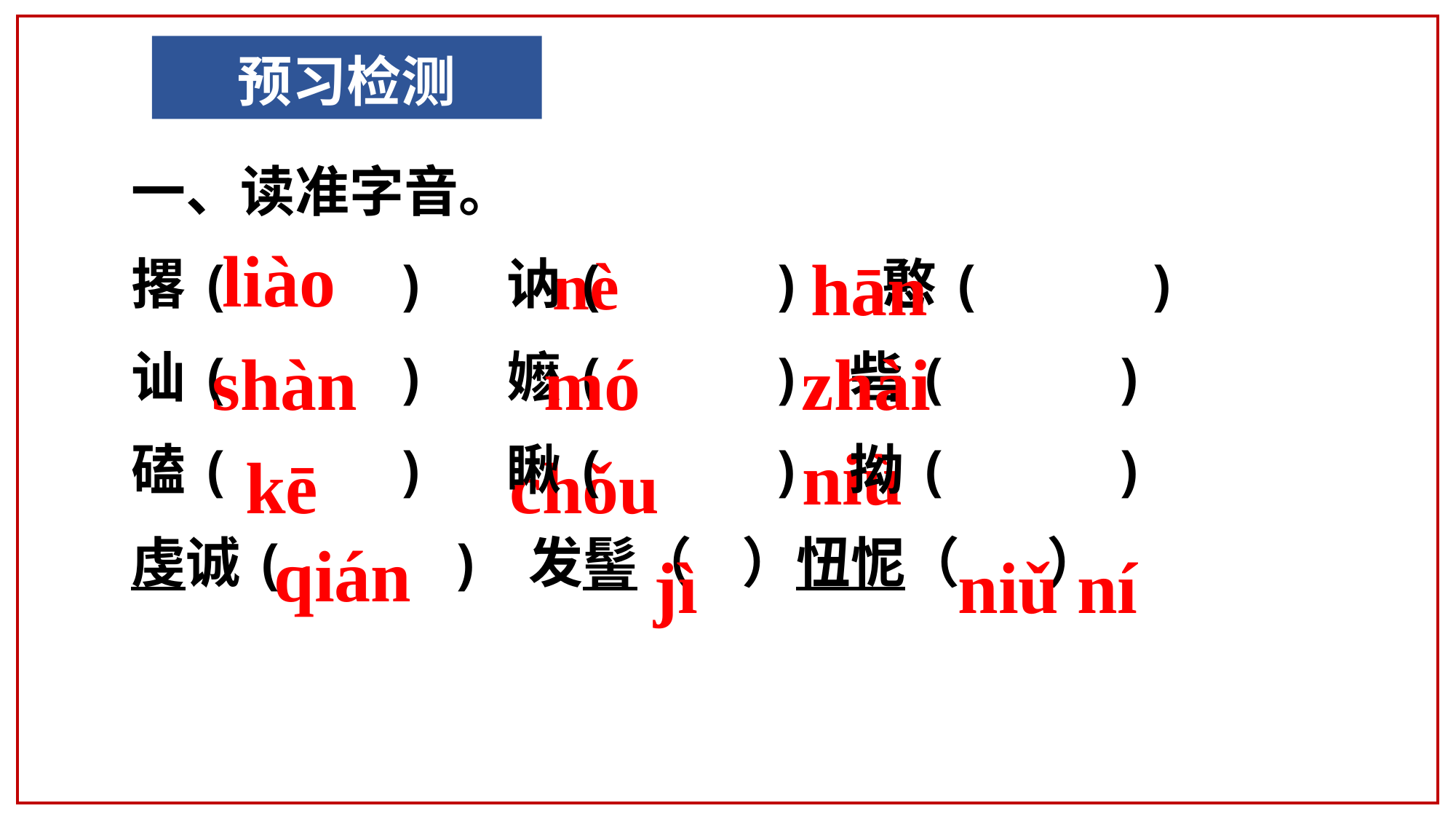

# 预习检测
一、读准字音。
撂(     )  讷(     )  憨(     )
讪(     )  嬷(     ) 砦(     )
磕(     )  瞅(     ) 拗(     )
虔诚(     ) 发髻（    ）忸怩（       ）
liào
nè
hān
shàn
mó
zhài
niù
kē
chǒu
qián
jì
niǔ ní